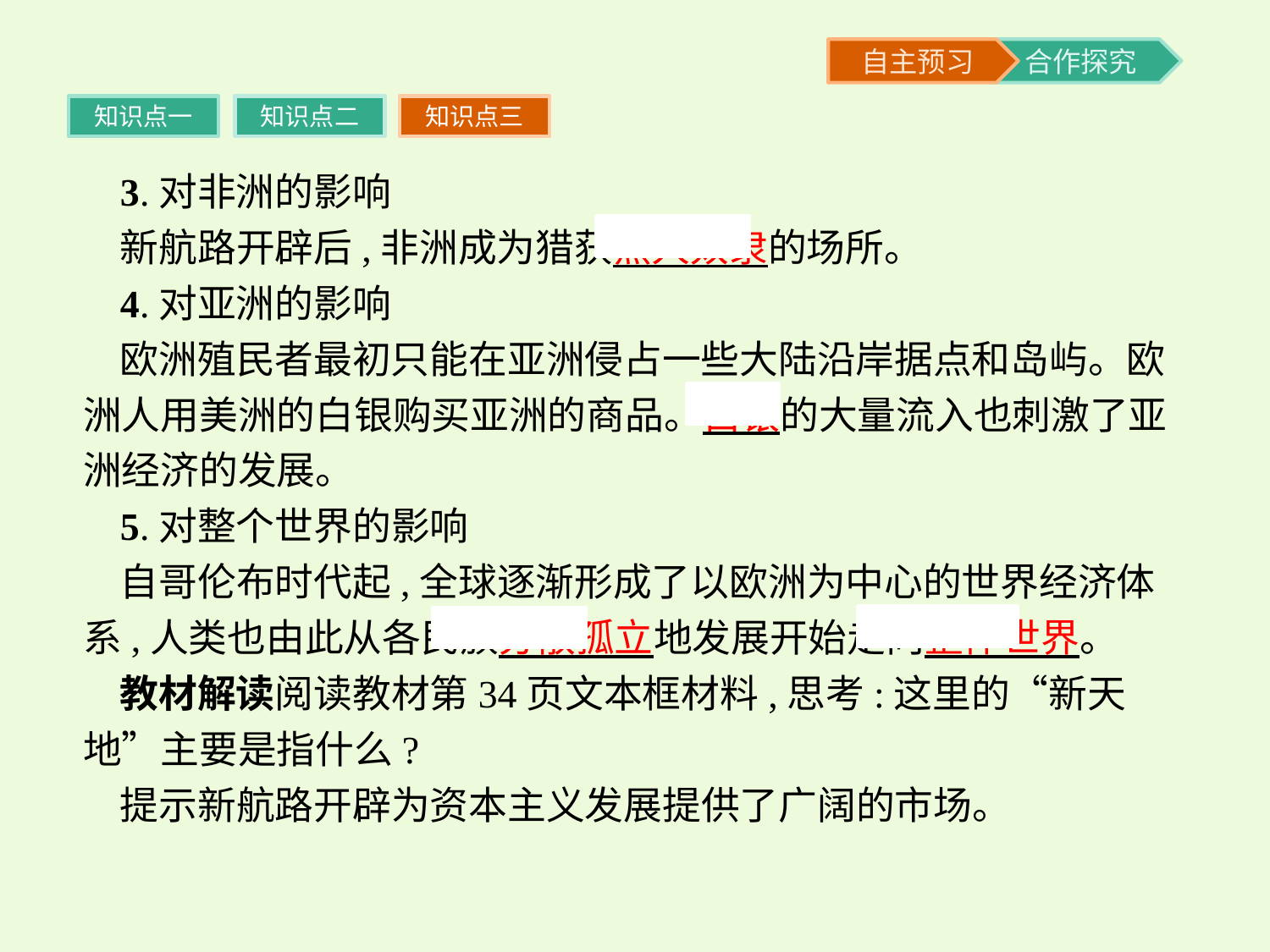

知识点一
知识点二
知识点三
3.对非洲的影响
新航路开辟后,非洲成为猎获黑人奴隶的场所。
4.对亚洲的影响
欧洲殖民者最初只能在亚洲侵占一些大陆沿岸据点和岛屿。欧洲人用美洲的白银购买亚洲的商品。白银的大量流入也刺激了亚洲经济的发展。
5.对整个世界的影响
自哥伦布时代起,全球逐渐形成了以欧洲为中心的世界经济体系,人类也由此从各民族分散孤立地发展开始走向整体世界。
教材解读阅读教材第34页文本框材料,思考:这里的“新天地”主要是指什么?
提示新航路开辟为资本主义发展提供了广阔的市场。